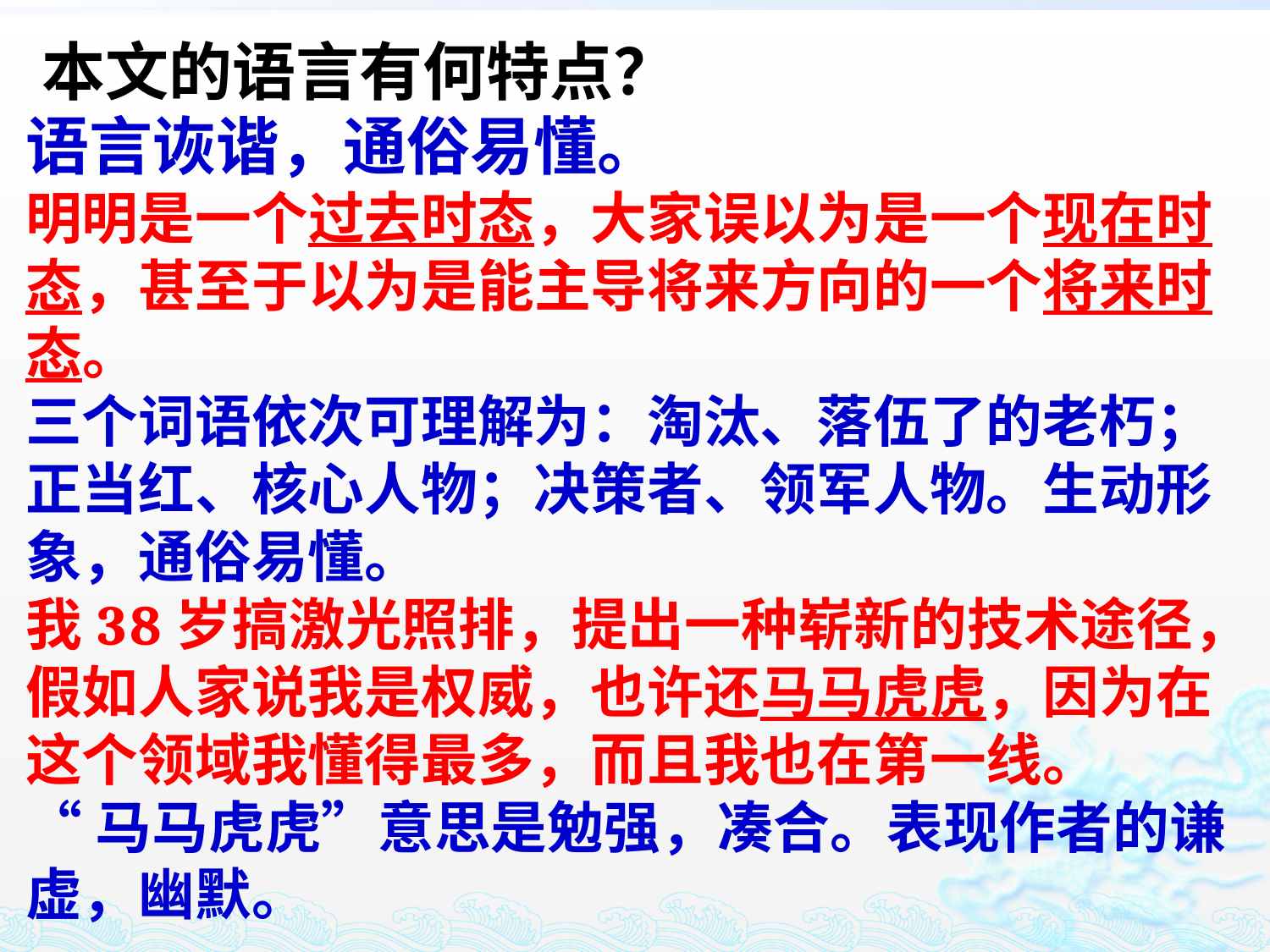

本文的语言有何特点？
语言诙谐，通俗易懂。
明明是一个过去时态，大家误以为是一个现在时态，甚至于以为是能主导将来方向的一个将来时态。
三个词语依次可理解为：淘汰、落伍了的老朽；正当红、核心人物；决策者、领军人物。生动形象，通俗易懂。
我38岁搞激光照排，提出一种崭新的技术途径，假如人家说我是权威，也许还马马虎虎，因为在这个领域我懂得最多，而且我也在第一线。
“马马虎虎”意思是勉强，凑合。表现作者的谦虚，幽默。